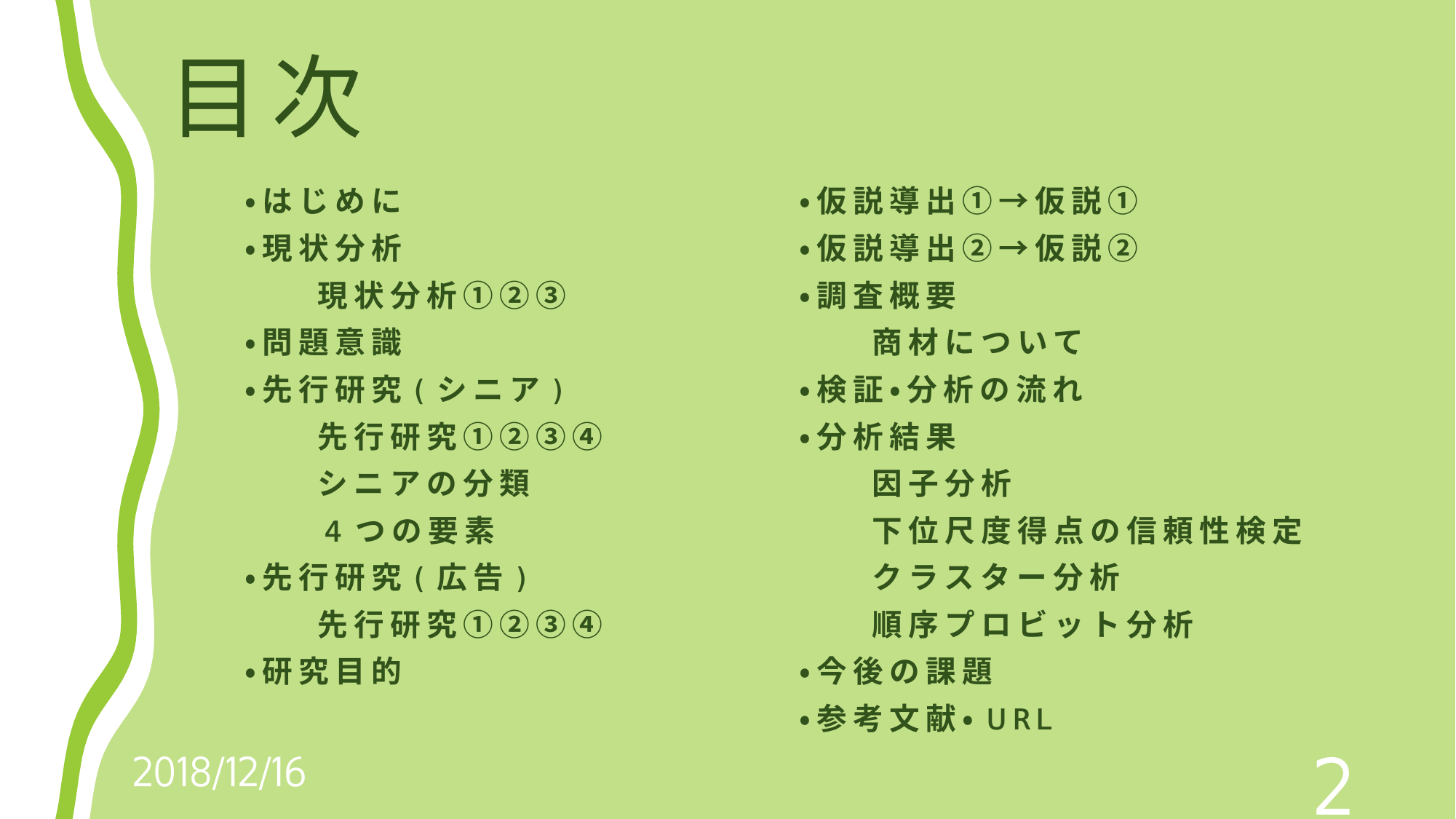

# 目次
・はじめに
・現状分析
　　現状分析①②③
・問題意識
・先行研究(シニア)
　　先行研究①②③④
　　シニアの分類
　　4つの要素
・先行研究(広告)
　　先行研究①②③④
・研究目的

・仮説導出①→仮説①
・仮説導出②→仮説②
・調査概要
　　商材について
・検証・分析の流れ
・分析結果
　　因子分析
　　下位尺度得点の信頼性検定
　　クラスター分析
　　順序プロビット分析
・今後の課題
・参考文献・URL
2018/12/16
2